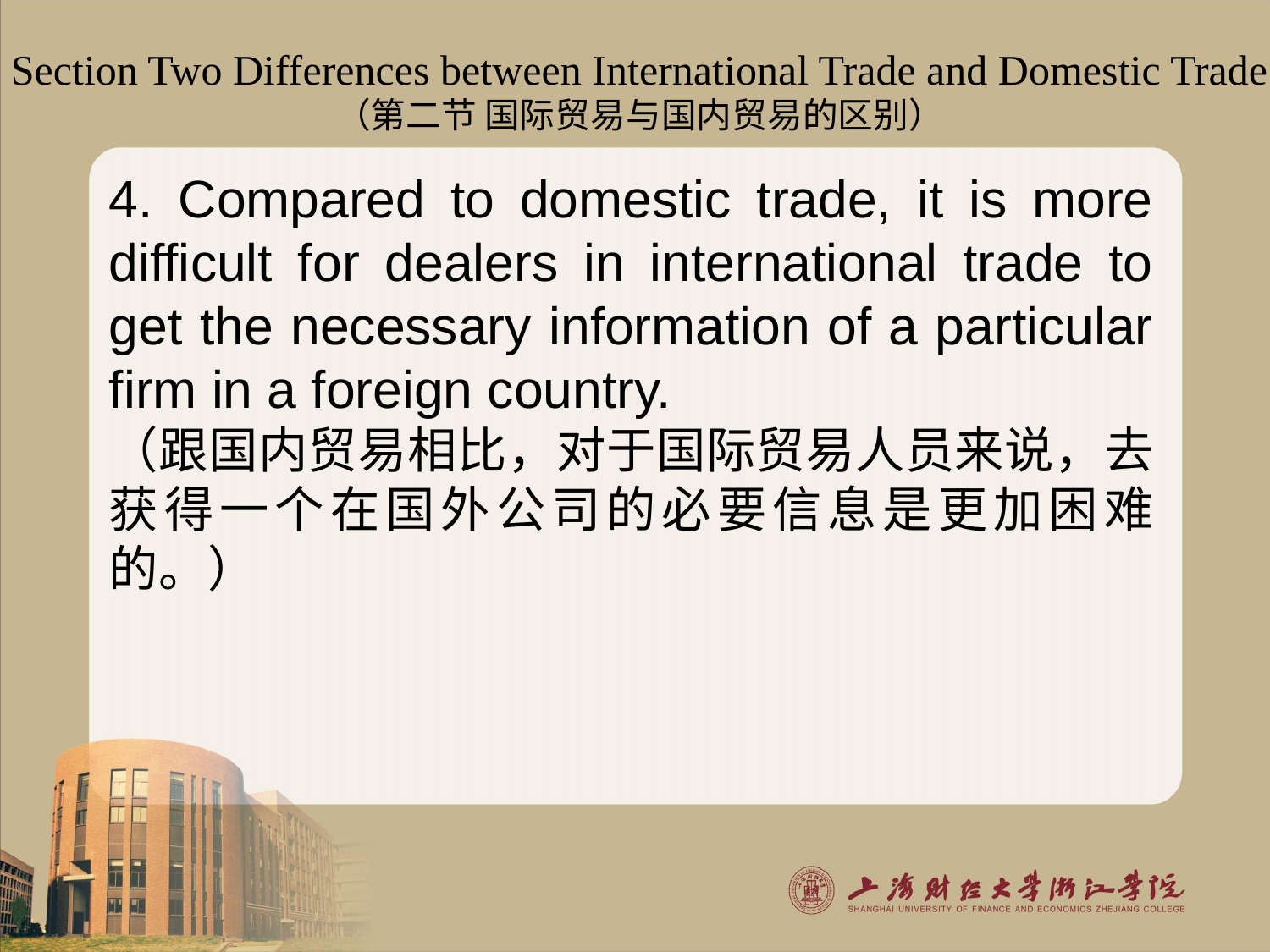

Section Two Differences between International Trade and Domestic Trade
（第二节 国际贸易与国内贸易的区别）

4. Compared to domestic trade, it is more difficult for dealers in international trade to get the necessary information of a particular firm in a foreign country.
（跟国内贸易相比，对于国际贸易人员来说，去获得一个在国外公司的必要信息是更加困难的。）